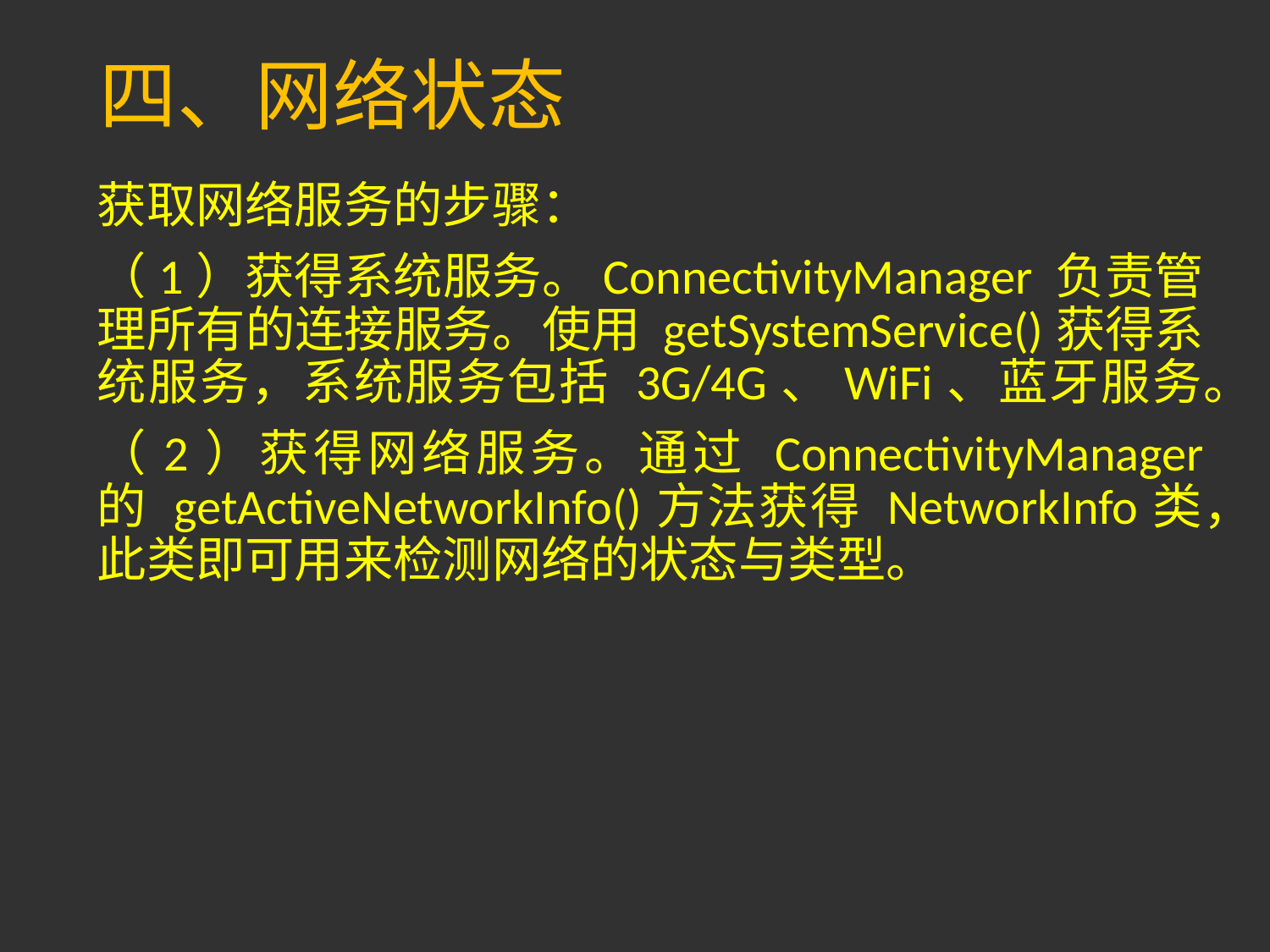

# 四、网络状态
获取网络服务的步骤：
（1）获得系统服务。ConnectivityManager 负责管理所有的连接服务。使用 getSystemService()获得系统服务，系统服务包括 3G/4G、WiFi、蓝牙服务。
（2）获得网络服务。通过 ConnectivityManager 的 getActiveNetworkInfo()方法获得 NetworkInfo类，此类即可用来检测网络的状态与类型。